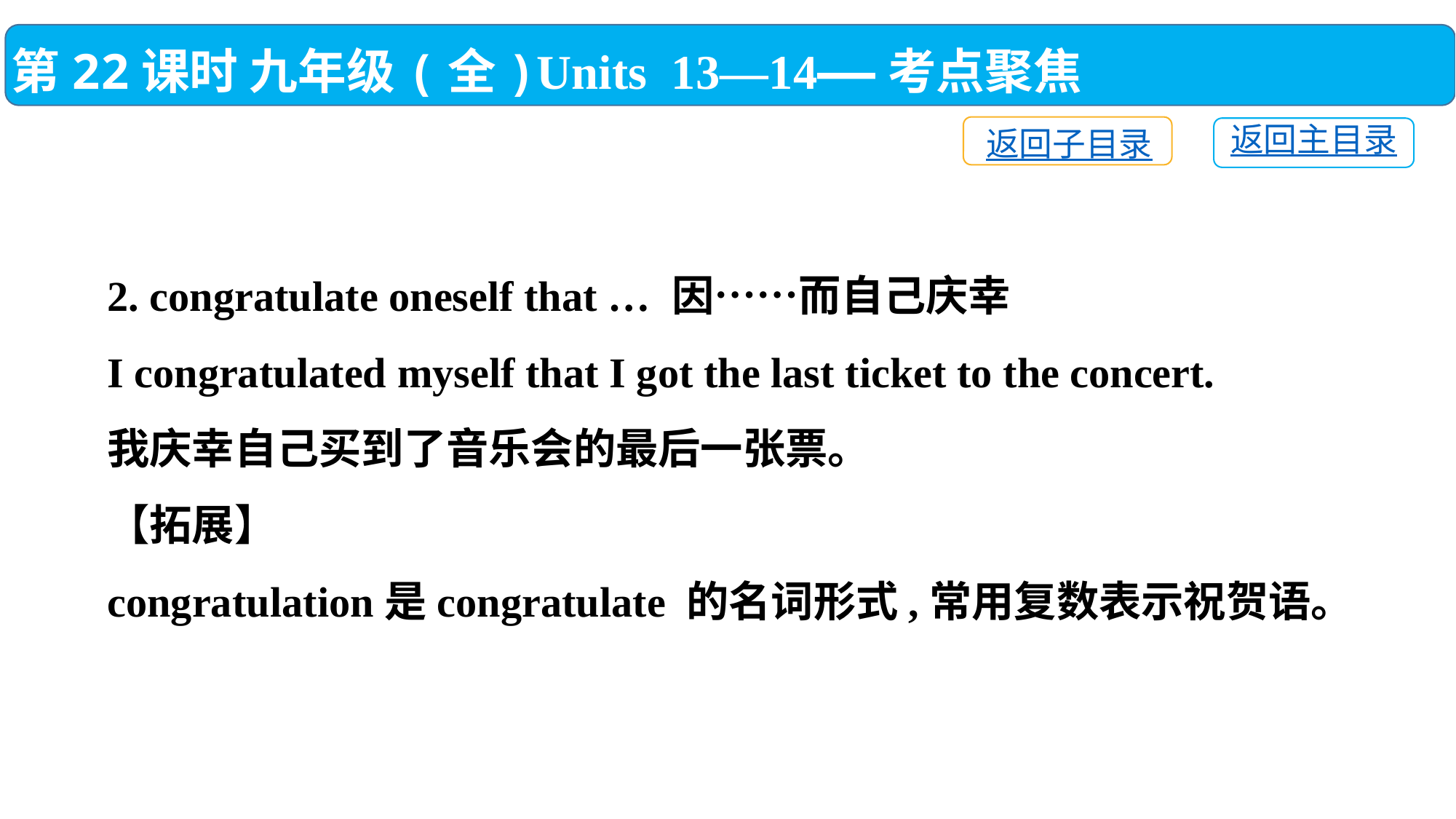

第22课时 九年级(全)Units  13—14——考点聚焦

返回子目录
返回主目录

2. congratulate oneself that … 因……而自己庆幸
I congratulated myself that I got the last ticket to the concert.
我庆幸自己买到了音乐会的最后一张票。
【拓展】
congratulation是congratulate 的名词形式,常用复数表示祝贺语。